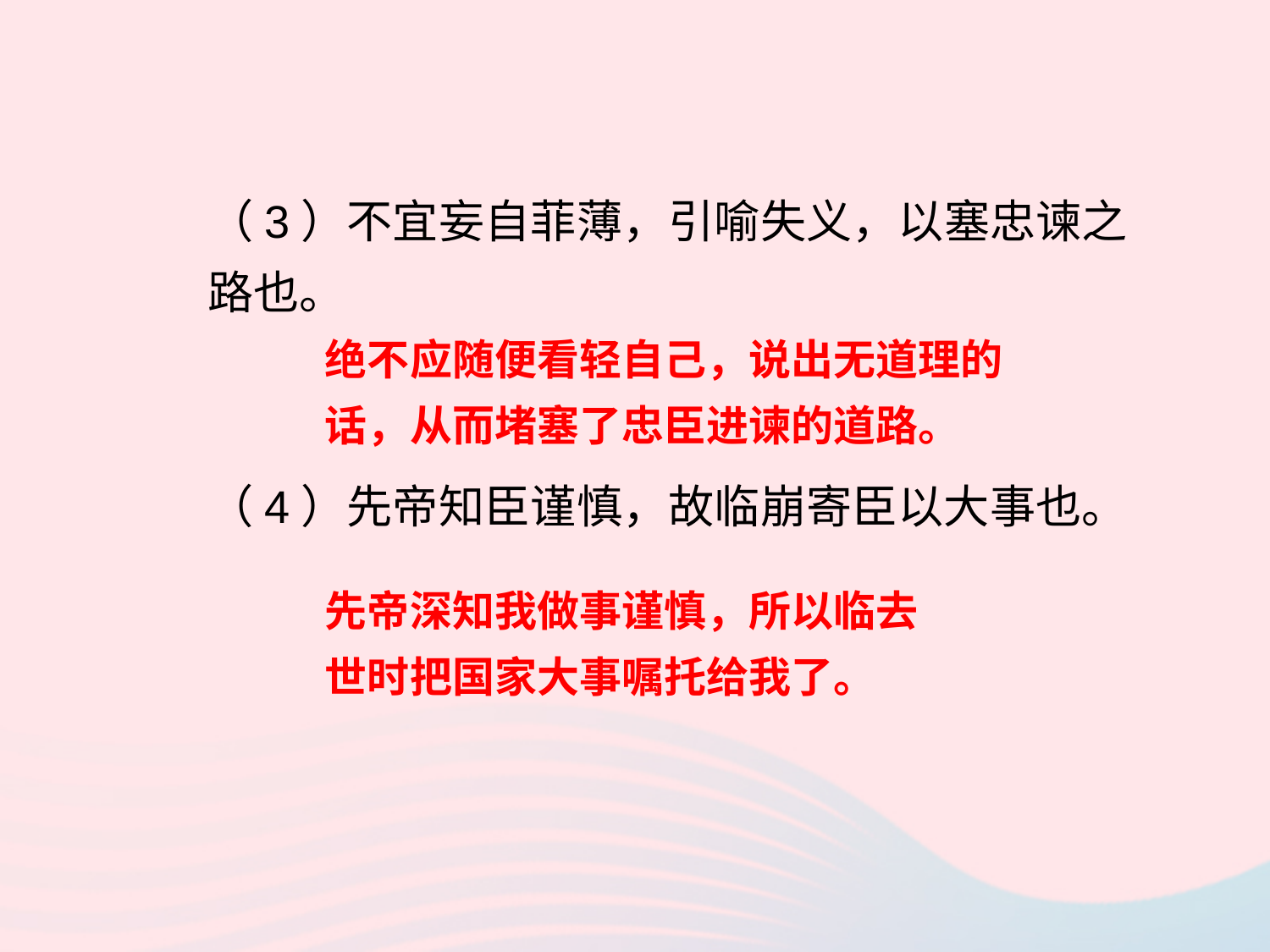

（3）不宜妄自菲薄，引喻失义，以塞忠谏之路也。

（4）先帝知臣谨慎，故临崩寄臣以大事也。
绝不应随便看轻自己，说出无道理的话，从而堵塞了忠臣进谏的道路。
先帝深知我做事谨慎，所以临去世时把国家大事嘱托给我了。